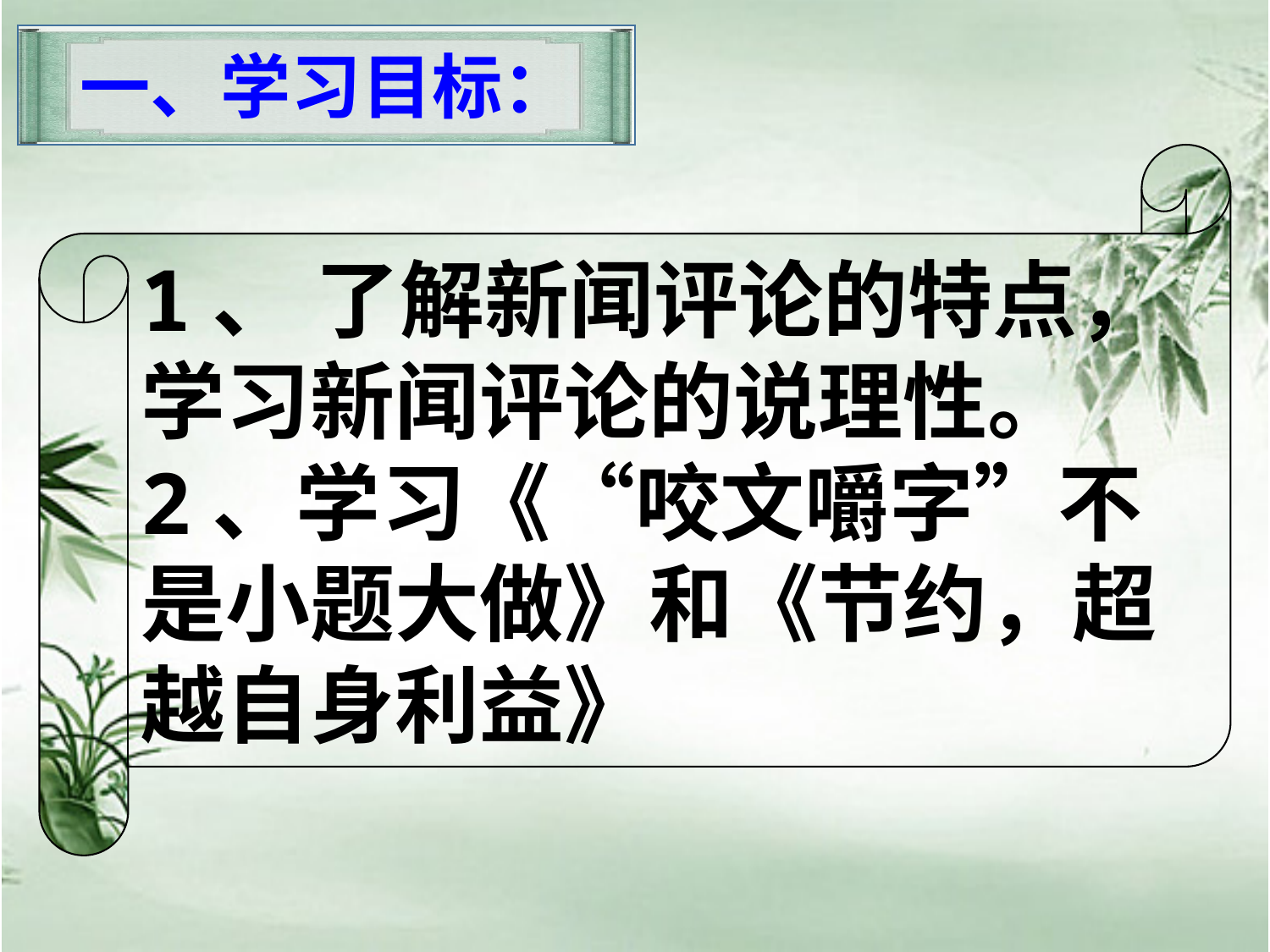

一、学习目标：
1、 了解新闻评论的特点，学习新闻评论的说理性。
2、学习《“咬文嚼字”不是小题大做》和《节约，超越自身利益》